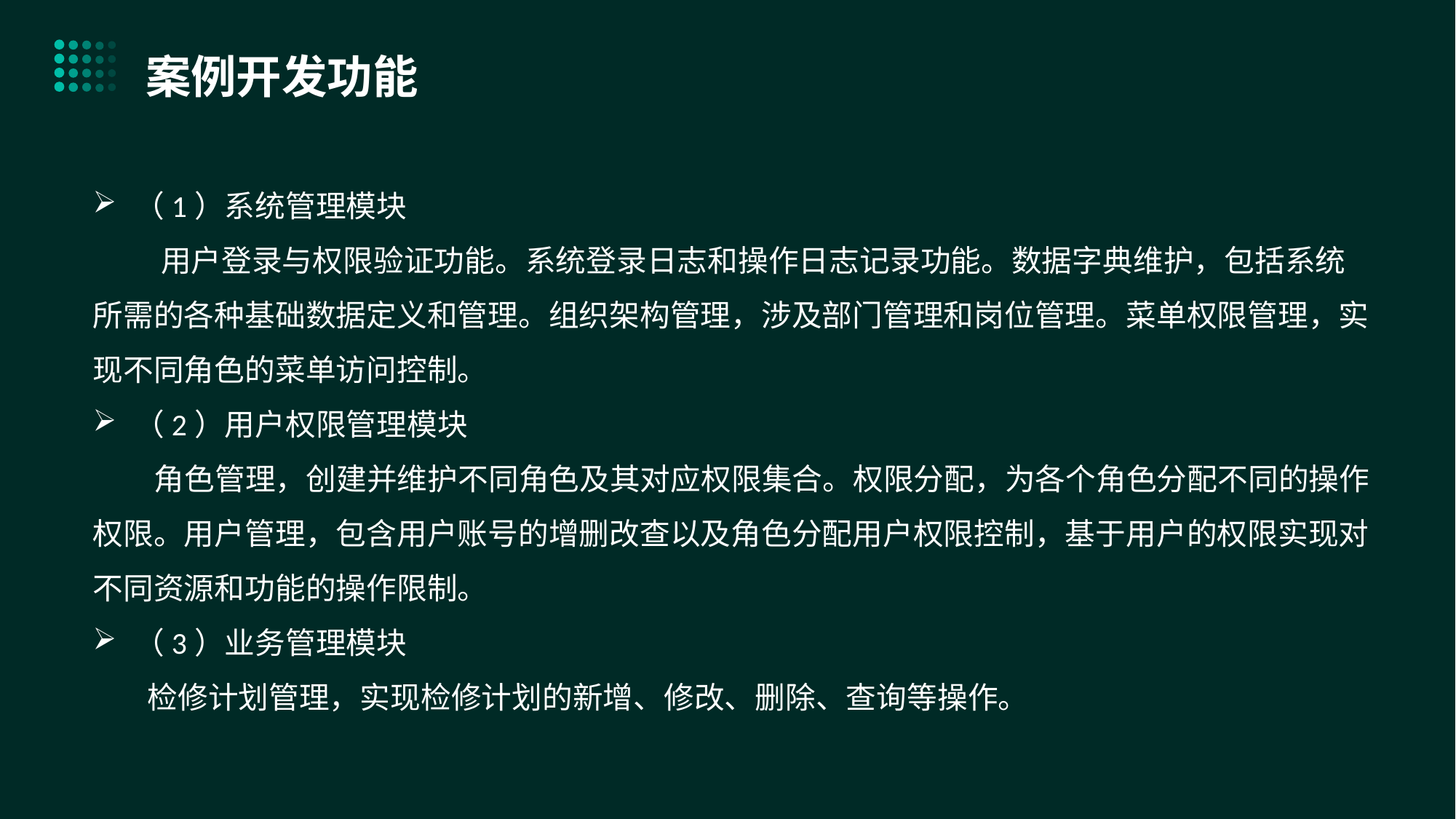

案例开发功能

（1）系统管理模块
         用户登录与权限验证功能。系统登录日志和操作日志记录功能。数据字典维护，包括系统所需的各种基础数据定义和管理。组织架构管理，涉及部门管理和岗位管理。菜单权限管理，实现不同角色的菜单访问控制。
（2）用户权限管理模块
        角色管理，创建并维护不同角色及其对应权限集合。权限分配，为各个角色分配不同的操作权限。用户管理，包含用户账号的增删改查以及角色分配用户权限控制，基于用户的权限实现对不同资源和功能的操作限制。
（3）业务管理模块
       检修计划管理，实现检修计划的新增、修改、删除、查询等操作。